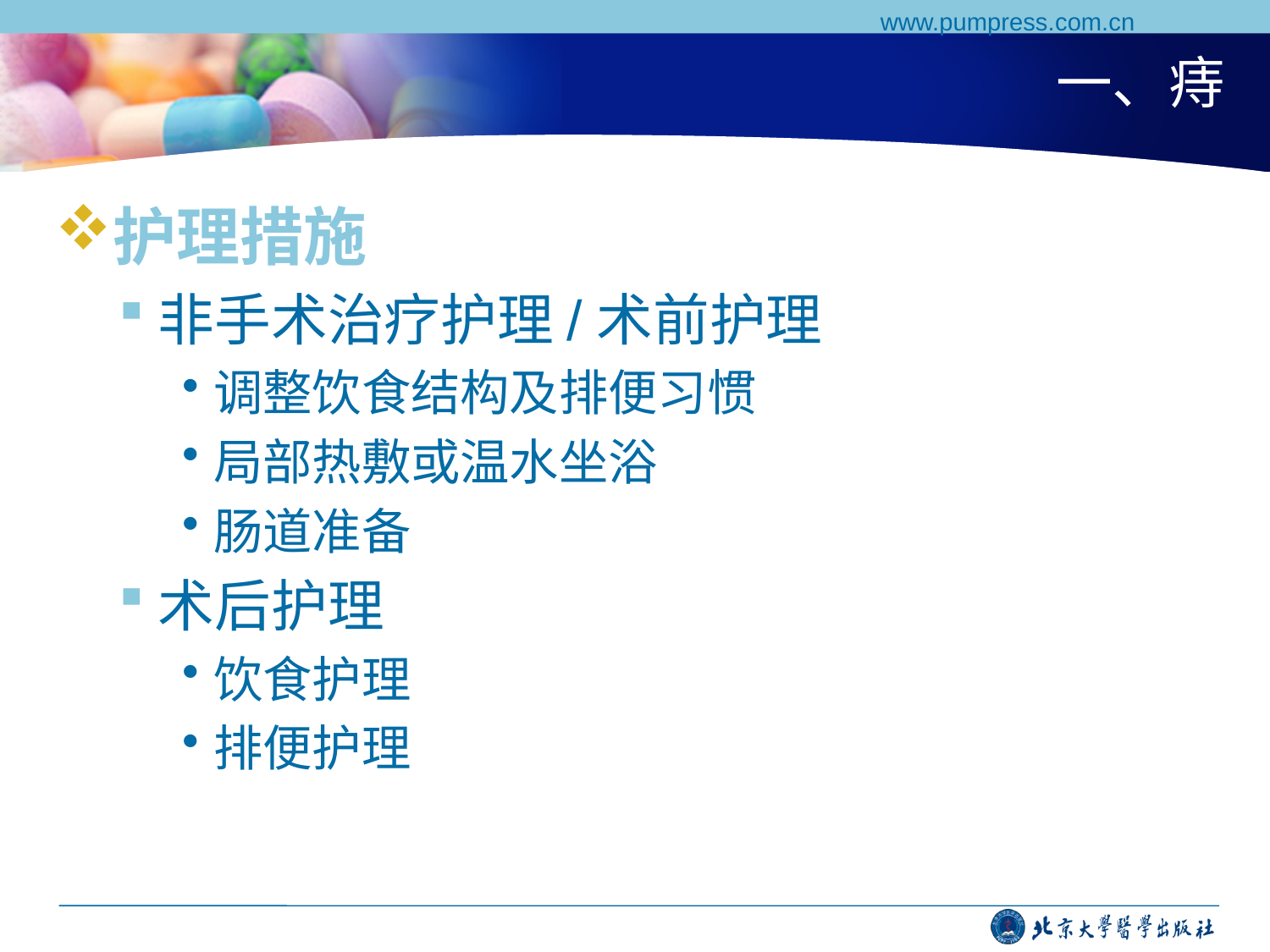

www.pumpress.com.cn
# 一、痔
护理措施
非手术治疗护理/术前护理
调整饮食结构及排便习惯
局部热敷或温水坐浴
肠道准备
术后护理
饮食护理
排便护理